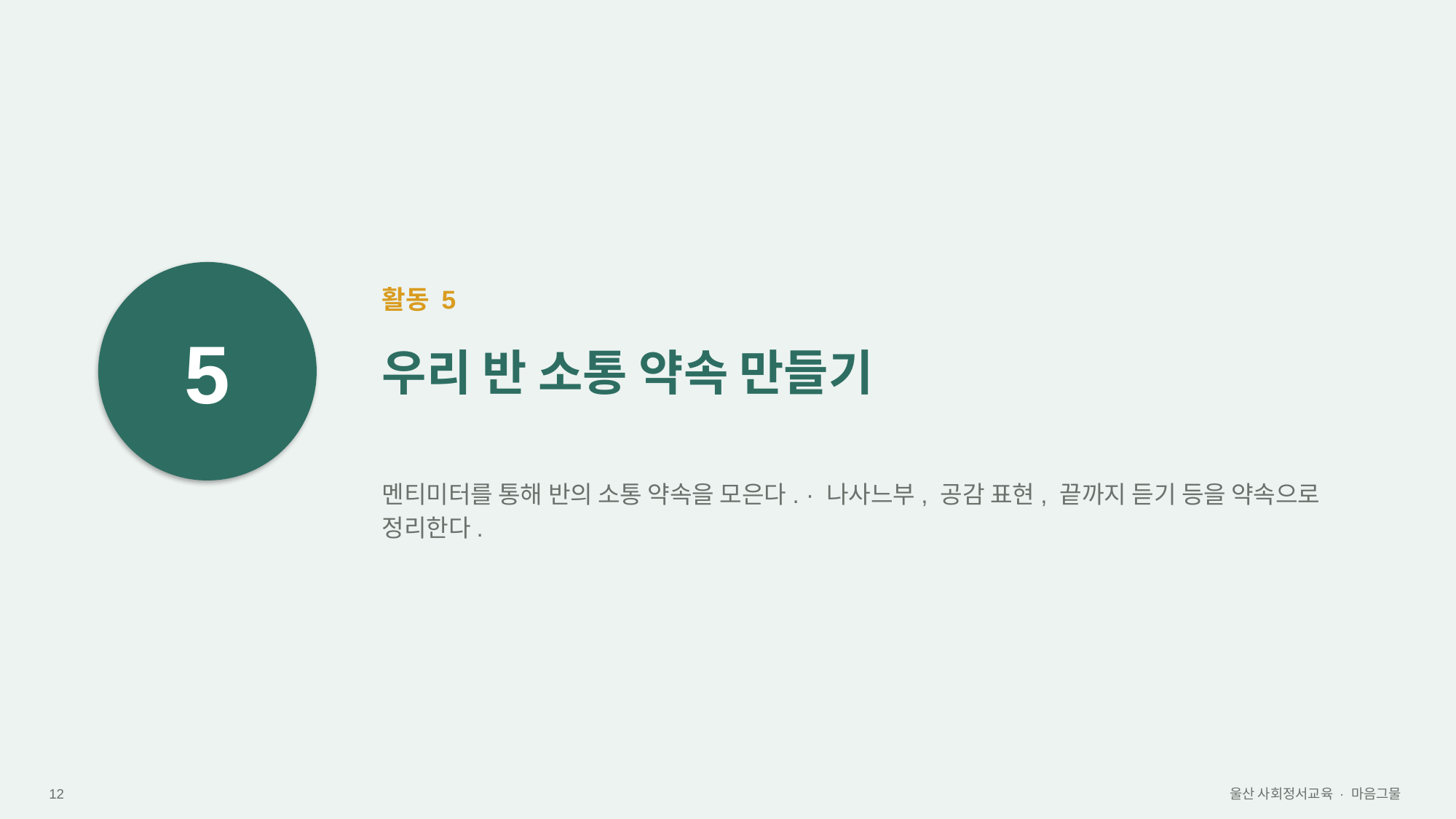

5
활동 5
우리 반 소통 약속 만들기
멘티미터를 통해 반의 소통 약속을 모은다. · 나사느부, 공감 표현, 끝까지 듣기 등을 약속으로 정리한다.
12
울산 사회정서교육 · 마음그물